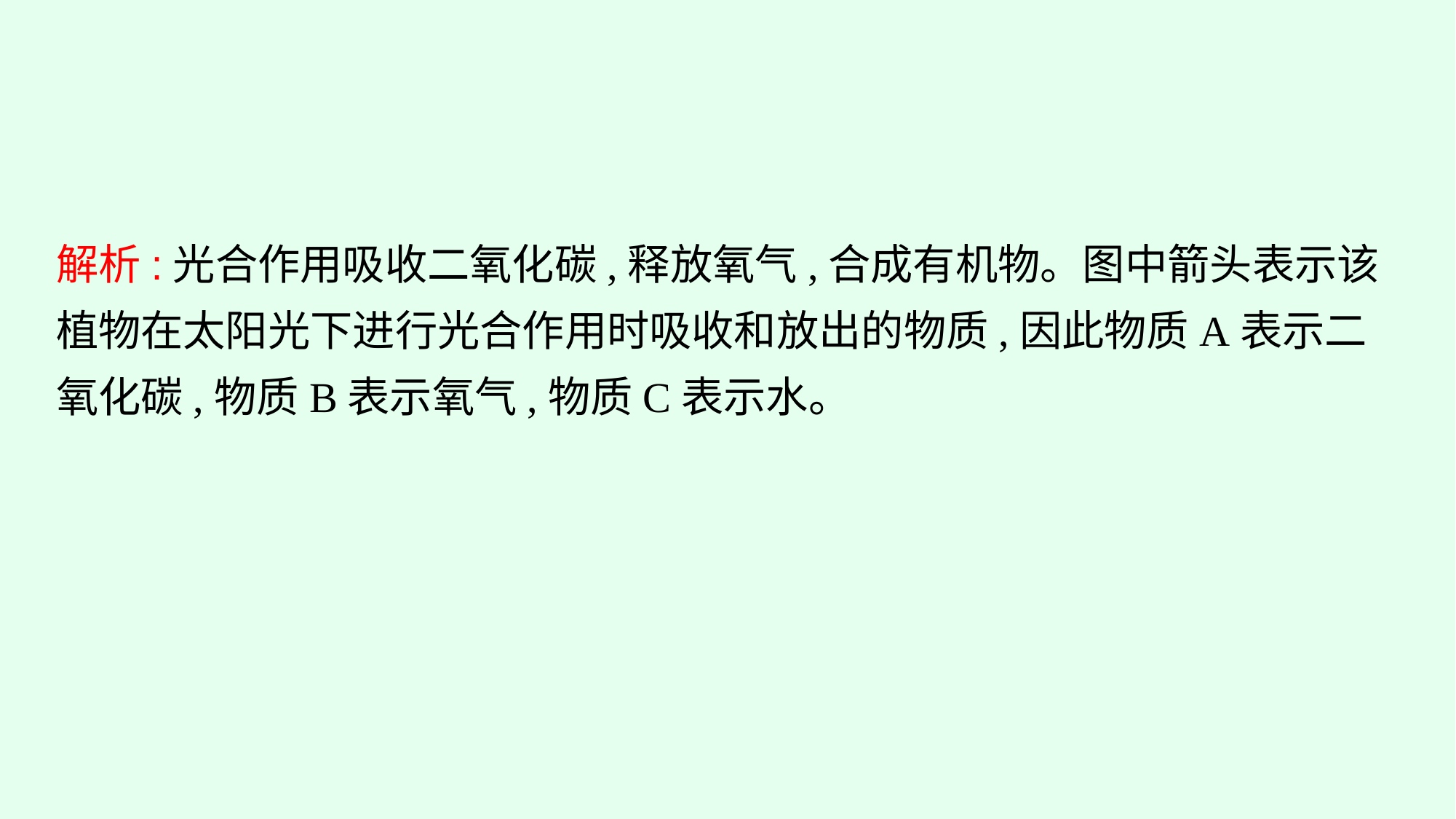

解析:光合作用吸收二氧化碳,释放氧气,合成有机物。图中箭头表示该植物在太阳光下进行光合作用时吸收和放出的物质,因此物质A表示二氧化碳,物质B表示氧气,物质C表示水。